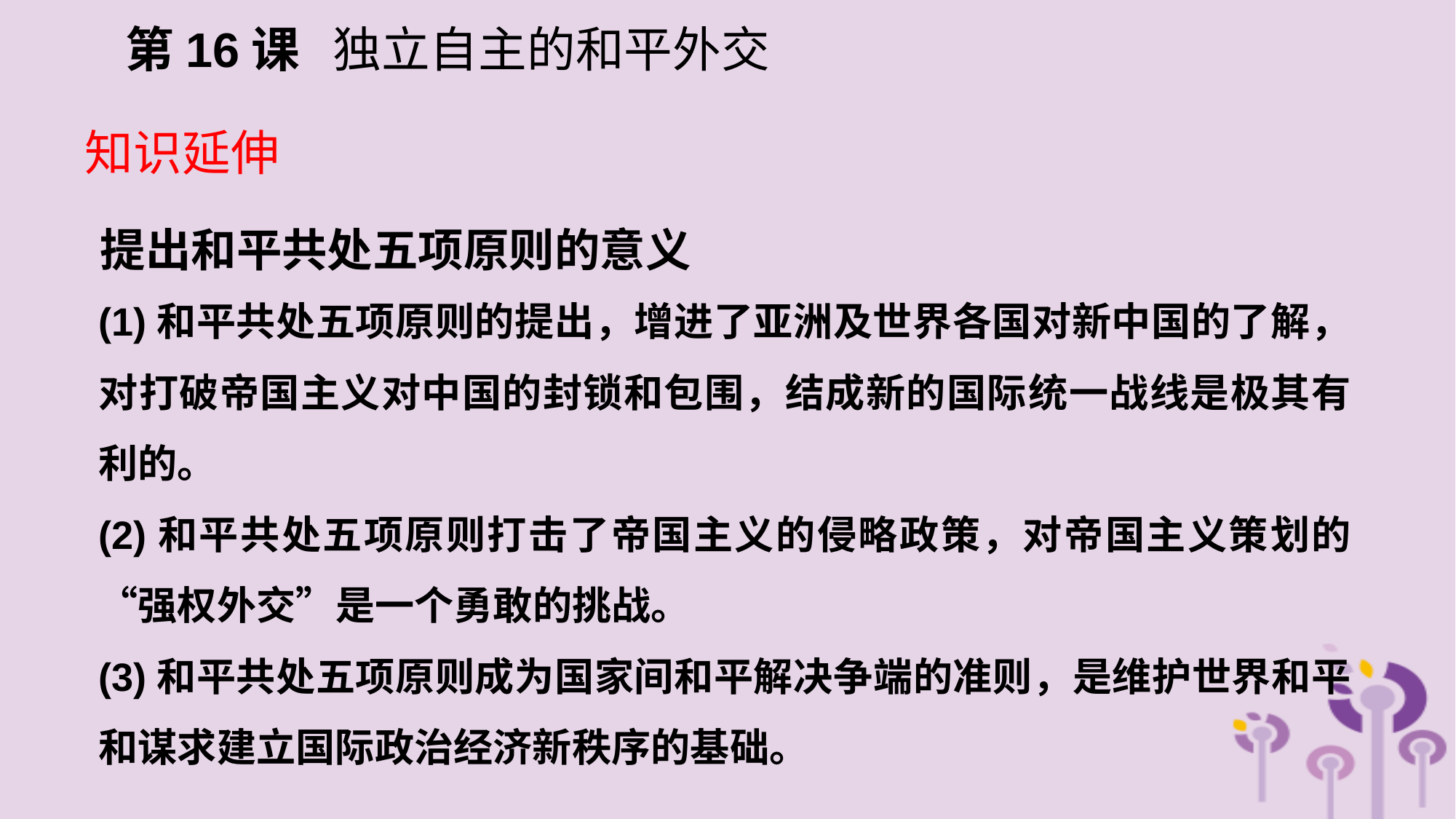

第16课   独立自主的和平外交
知识延伸
提出和平共处五项原则的意义
(1)和平共处五项原则的提出，增进了亚洲及世界各国对新中国的了解，对打破帝国主义对中国的封锁和包围，结成新的国际统一战线是极其有利的。
(2)和平共处五项原则打击了帝国主义的侵略政策，对帝国主义策划的“强权外交”是一个勇敢的挑战。
(3)和平共处五项原则成为国家间和平解决争端的准则，是维护世界和平和谋求建立国际政治经济新秩序的基础。